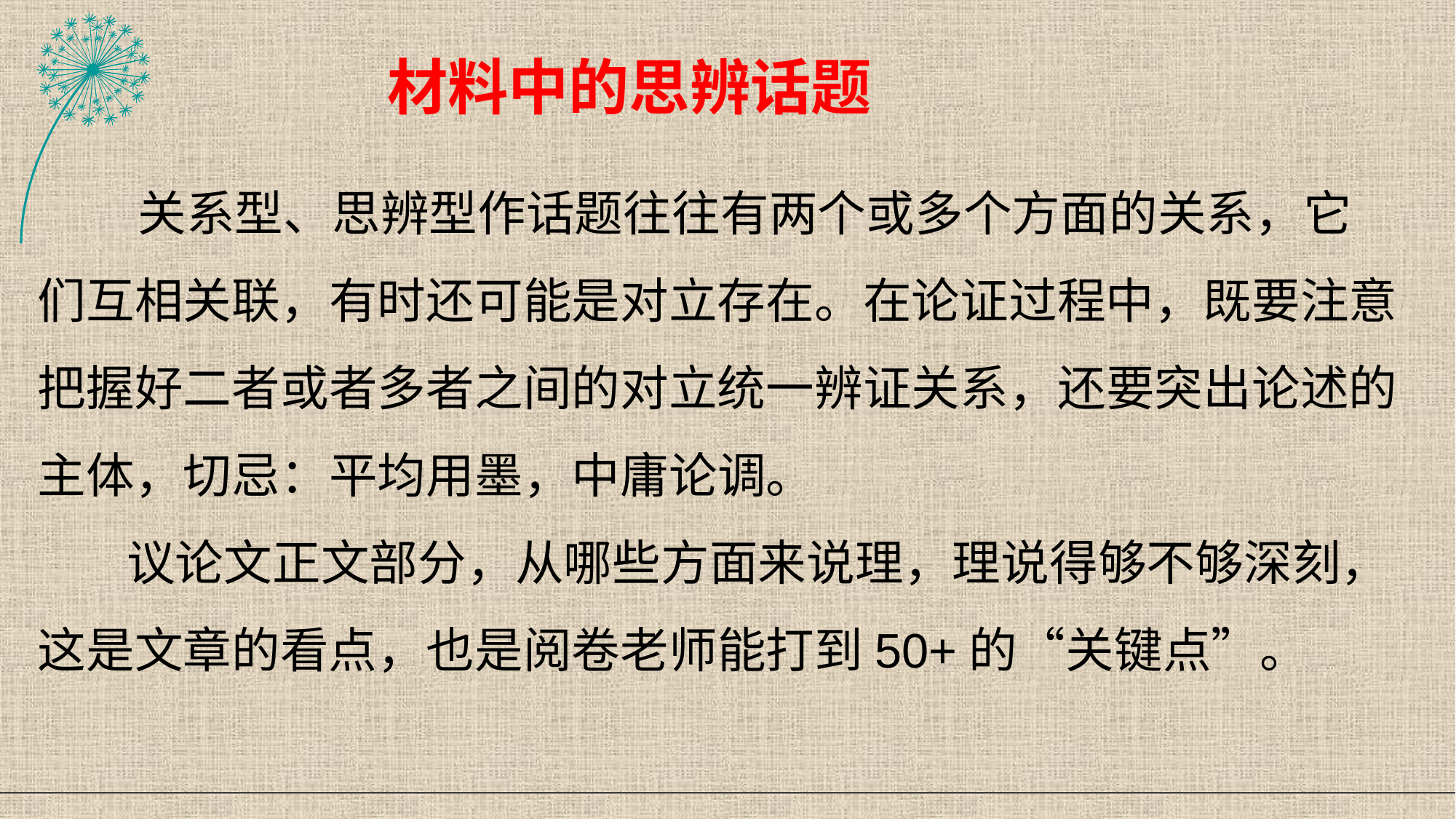

材料中的思辨话题
  关系型、思辨型作话题往往有两个或多个方面的关系，它们互相关联，有时还可能是对立存在。在论证过程中，既要注意把握好二者或者多者之间的对立统一辨证关系，还要突出论述的主体，切忌：平均用墨，中庸论调。
 议论文正文部分，从哪些方面来说理，理说得够不够深刻，这是文章的看点，也是阅卷老师能打到50+的“关键点”。

102